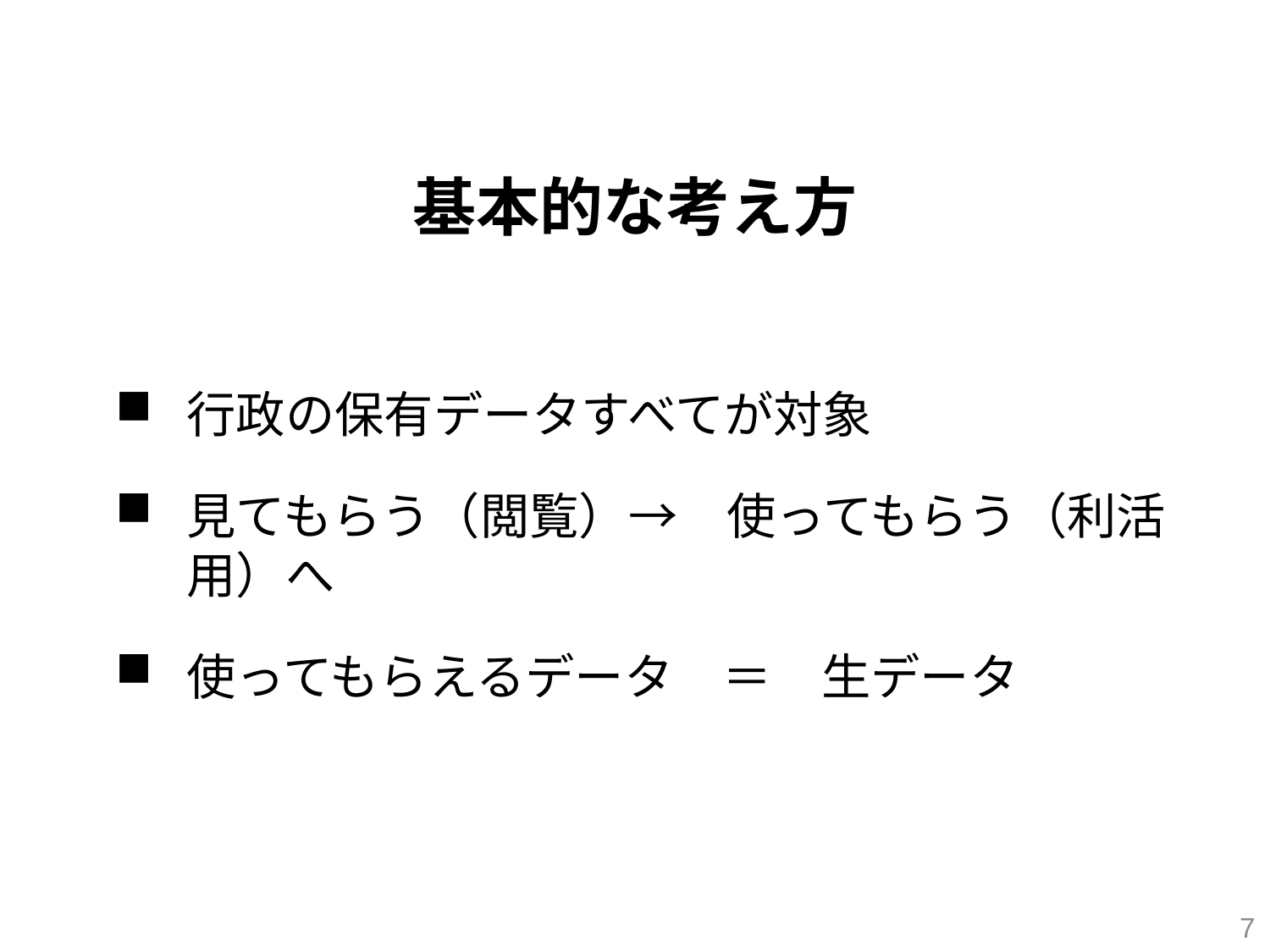

基本的な考え方
行政の保有データすべてが対象
見てもらう（閲覧）→　使ってもらう（利活用）へ
使ってもらえるデータ　＝　生データ
7